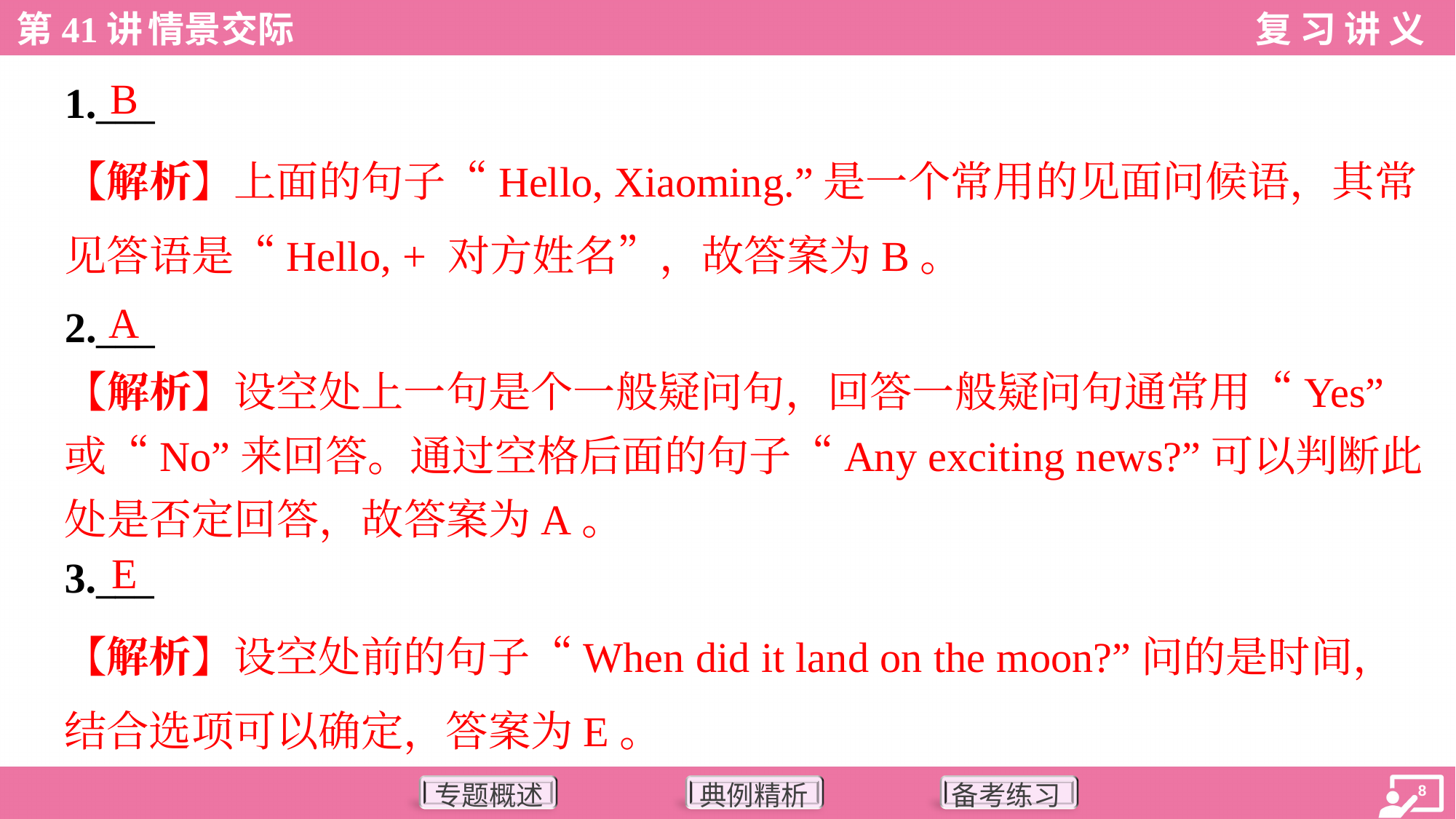

B
1.___
【解析】上面的句子“Hello, Xiaoming.”是一个常用的见面问候语，其常
见答语是“Hello, + 对方姓名”，故答案为B。
A
2.___
【解析】设空处上一句是个一般疑问句，回答一般疑问句通常用“Yes”
或“No”来回答。通过空格后面的句子“Any exciting news?”可以判断此
处是否定回答，故答案为A。
E
3.___
【解析】设空处前的句子“When did it land on the moon?”问的是时间，
结合选项可以确定，答案为E。